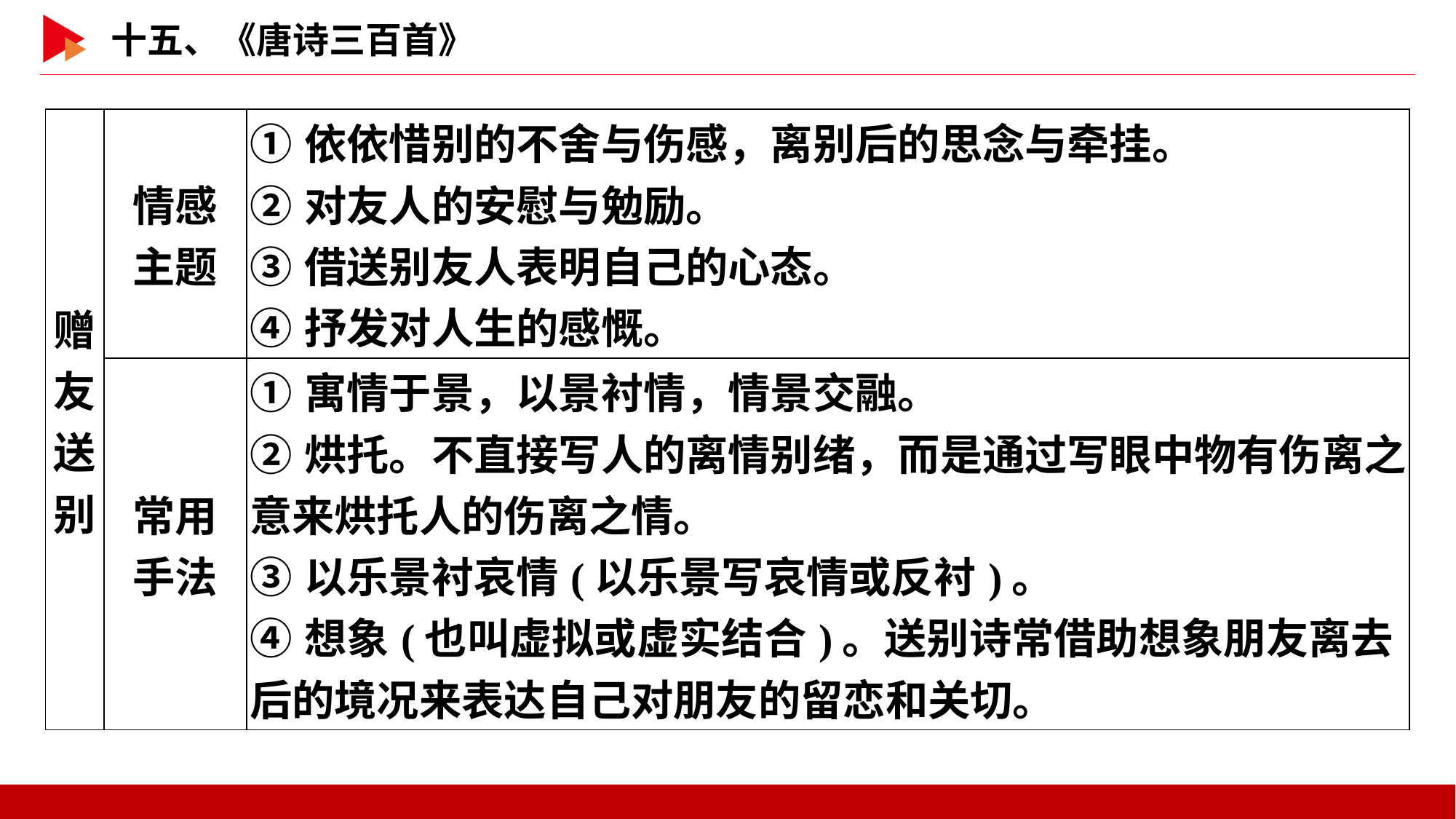

| 赠友 送别 | 情感 主题 | ①依依惜别的不舍与伤感，离别后的思念与牵挂。 ②对友人的安慰与勉励。 ③借送别友人表明自己的心态。 ④抒发对人生的感慨。 |
| --- | --- | --- |
|  | 常用 手法 | ①寓情于景，以景衬情，情景交融。 ②烘托。不直接写人的离情别绪，而是通过写眼中物有伤离之意来烘托人的伤离之情。 ③以乐景衬哀情(以乐景写哀情或反衬)。 ④想象(也叫虚拟或虚实结合)。送别诗常借助想象朋友离去后的境况来表达自己对朋友的留恋和关切。 |